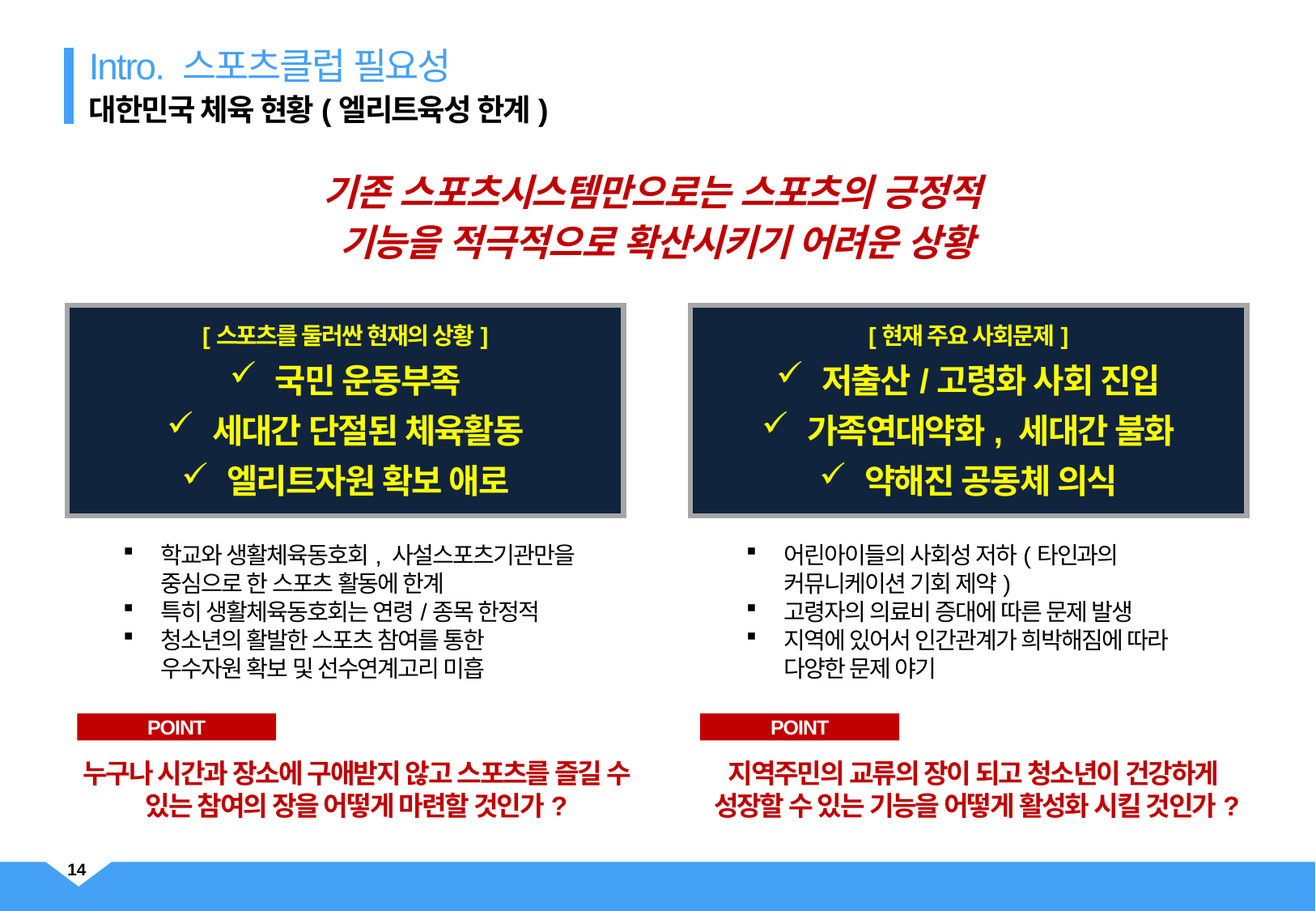

Intro. 스포츠클럽 필요성
대한민국 체육 현황(엘리트육성 한계)
기존 스포츠시스템만으로는 스포츠의 긍정적
기능을 적극적으로 확산시키기 어려운 상황
[스포츠를 둘러싼 현재의 상황]
국민 운동부족
세대간 단절된 체육활동
엘리트자원 확보 애로
[현재 주요 사회문제]
저출산/고령화 사회 진입
가족연대약화, 세대간 불화
약해진 공동체 의식
학교와 생활체육동호회, 사설스포츠기관만을 중심으로 한 스포츠 활동에 한계
특히 생활체육동호회는 연령/종목 한정적
청소년의 활발한 스포츠 참여를 통한
우수자원 확보 및 선수연계고리 미흡
어린아이들의 사회성 저하(타인과의 커뮤니케이션 기회 제약)
고령자의 의료비 증대에 따른 문제 발생
지역에 있어서 인간관계가 희박해짐에 따라 다양한 문제 야기
POINT
POINT
누구나 시간과 장소에 구애받지 않고 스포츠를 즐길 수 있는 참여의 장을 어떻게 마련할 것인가?
지역주민의 교류의 장이 되고 청소년이 건강하게
성장할 수 있는 기능을 어떻게 활성화 시킬 것인가?